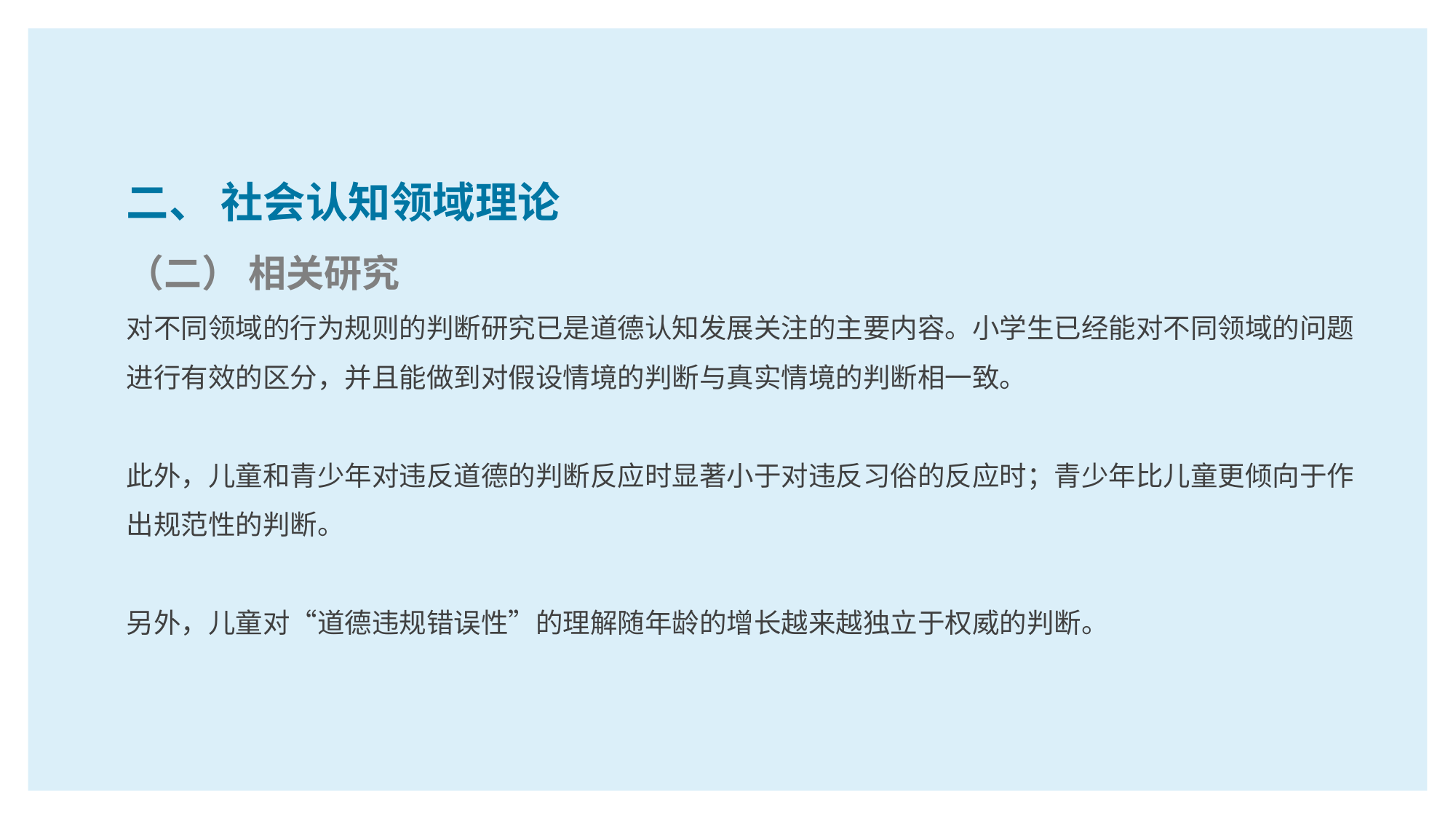

二、 社会认知领域理论
（二） 相关研究
对不同领域的行为规则的判断研究已是道德认知发展关注的主要内容。小学生已经能对不同领域的问题进行有效的区分，并且能做到对假设情境的判断与真实情境的判断相一致。

此外，儿童和青少年对违反道德的判断反应时显著小于对违反习俗的反应时；青少年比儿童更倾向于作出规范性的判断。

另外，儿童对“道德违规错误性”的理解随年龄的增长越来越独立于权威的判断。